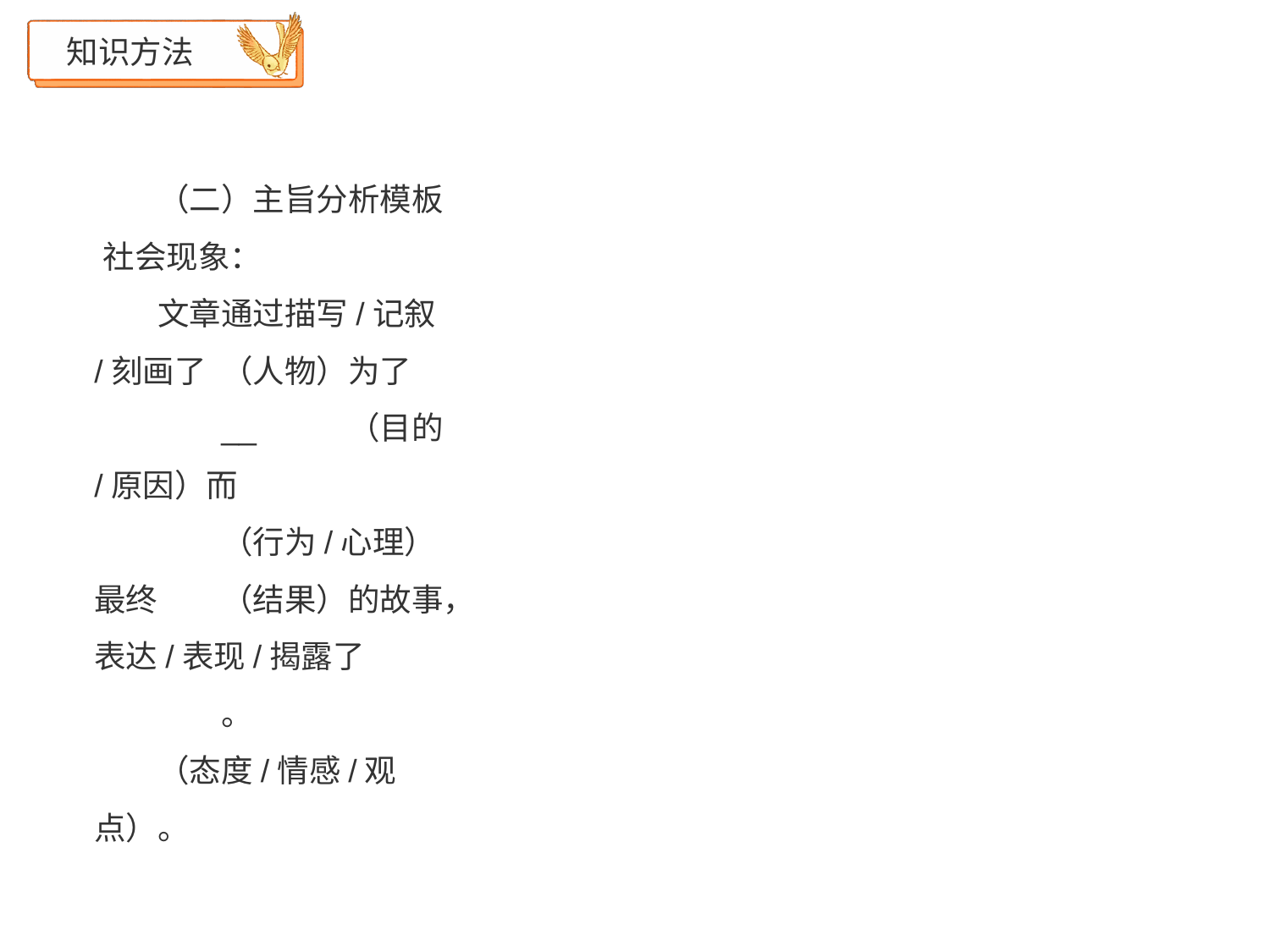

# 知识方法
（二）主旨分析模板  社会现象：
文章通过描写/记叙/刻画了 	（人物）为了 	__ 	（目的/原因）而
 	（行为/心理）最终 	（结果）的故事，表达/表现/揭露了 	。
（态度/情感/观点）。

例：
《爱的防弹衣》一文的主旨是什么？
文章通过描述父母为了教育儿子做一个善良坚强的人，而让儿子自己面对
水果摊贩胖男人的刁难，最终事情圆满解决的故事，表现了父母对孩子的鼓励、
欣赏及挫折教育像一道坚固的屏障，能让孩子的内心变得强大的主旨。